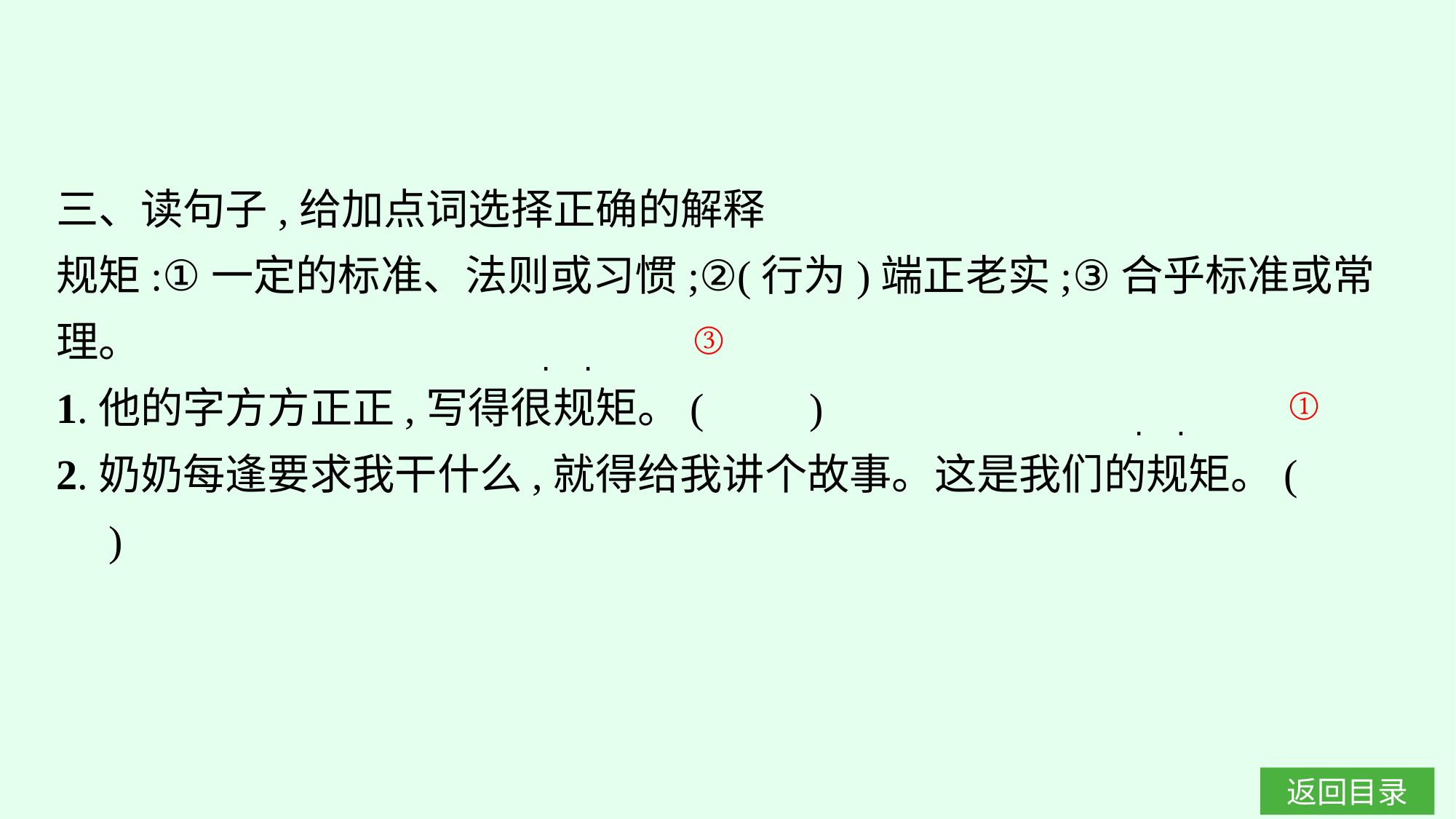

三、读句子,给加点词选择正确的解释
规矩:①一定的标准、法则或习惯;②(行为)端正老实;③合乎标准或常理。
1.他的字方方正正,写得很规矩。(　　)
2.奶奶每逢要求我干什么,就得给我讲个故事。这是我们的规矩。(　　)
③
·
·
①
·
·